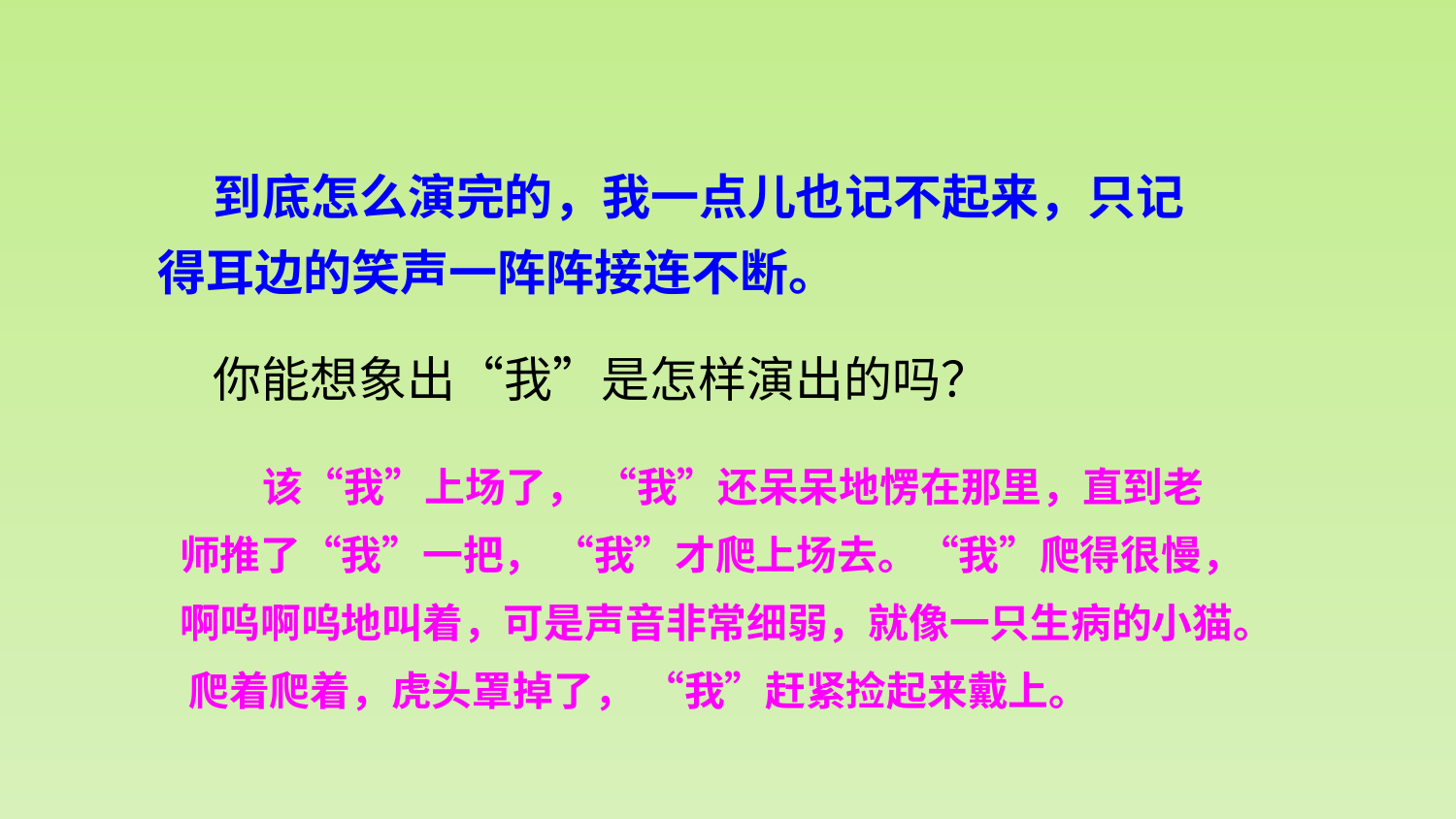

到底怎么演完的，我一点儿也记不起来，只记得耳边的笑声一阵阵接连不断。
你能想象出“我”是怎样演出的吗？
        该“我”上场了， “我”还呆呆地愣在那里，直到老师推了“我”一把， “我”才爬上场去。“我”爬得很慢，啊呜啊呜地叫着，可是声音非常细弱，就像一只生病的小猫。 爬着爬着，虎头罩掉了， “我”赶紧捡起来戴上。